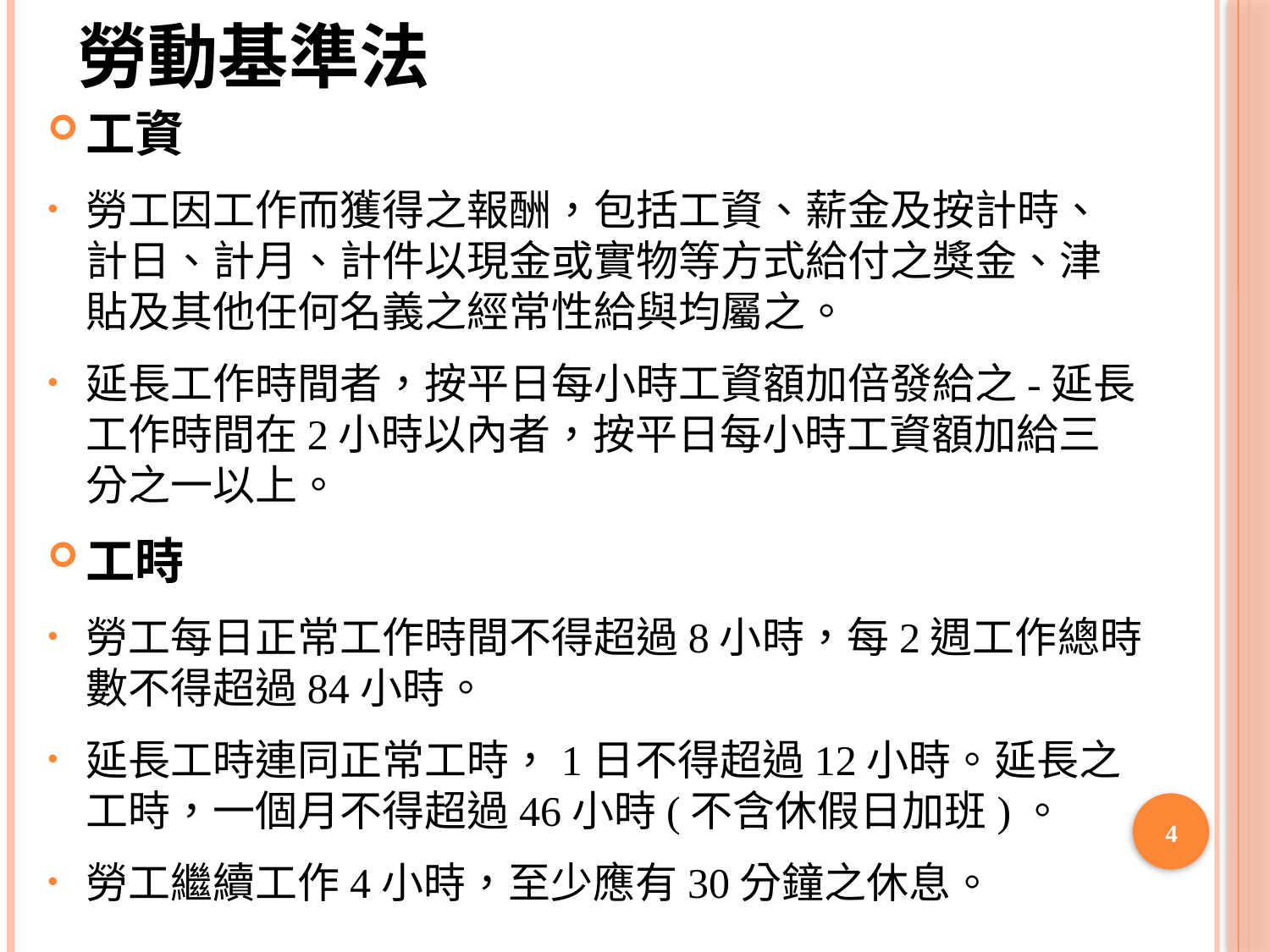

# 勞動基準法
工資
勞工因工作而獲得之報酬，包括工資、薪金及按計時、計日、計月、計件以現金或實物等方式給付之獎金、津貼及其他任何名義之經常性給與均屬之。
延長工作時間者，按平日每小時工資額加倍發給之-延長工作時間在2小時以內者，按平日每小時工資額加給三分之一以上。
工時
勞工每日正常工作時間不得超過8小時，每2週工作總時數不得超過84小時。
延長工時連同正常工時，1日不得超過12小時。延長之工時，一個月不得超過46小時(不含休假日加班)。
勞工繼續工作4小時，至少應有30分鐘之休息。

4